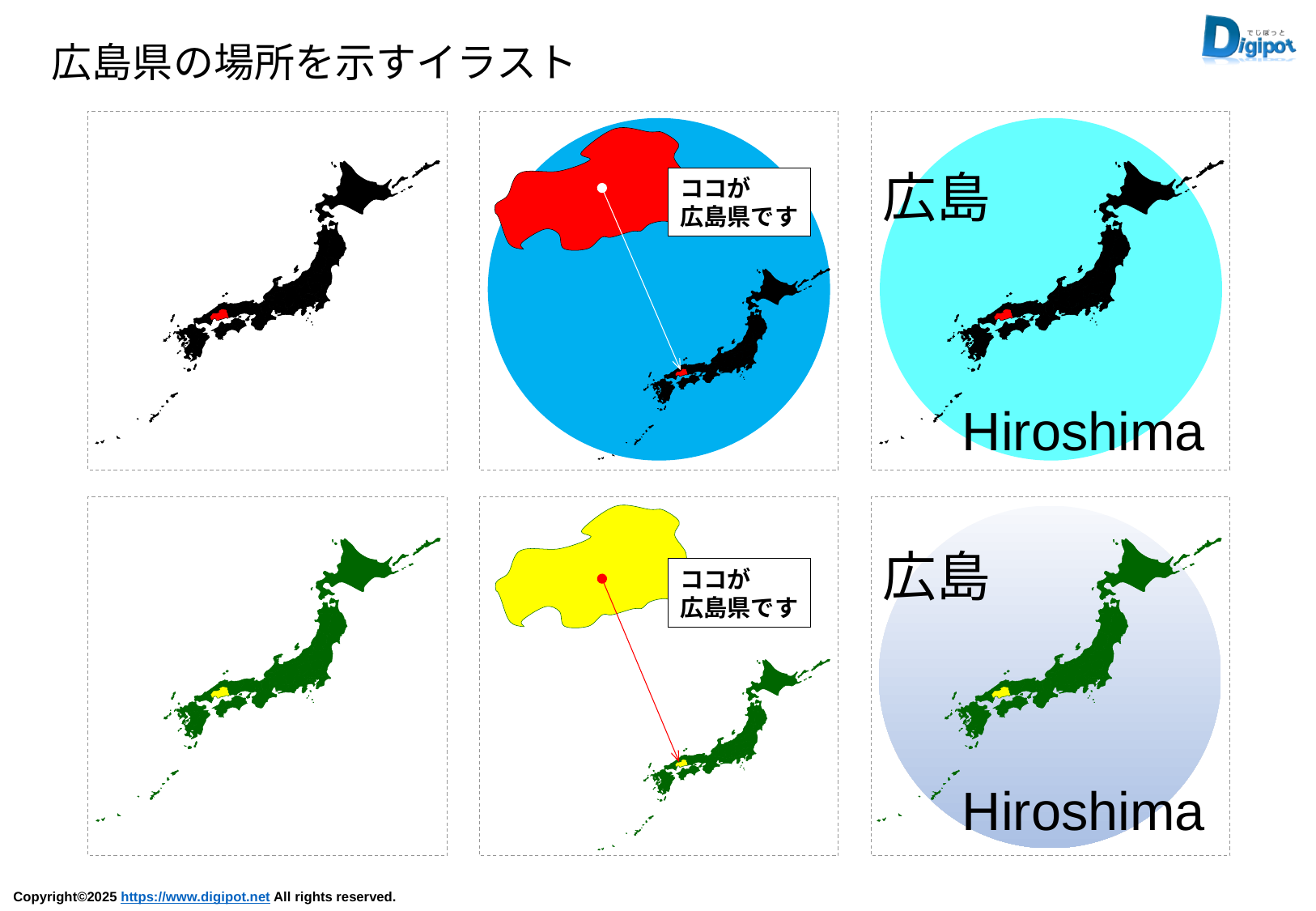

広島県の場所を示すイラスト

ココが
広島県です

広島

Hiroshima

ココが
広島県です

広島

Hiroshima